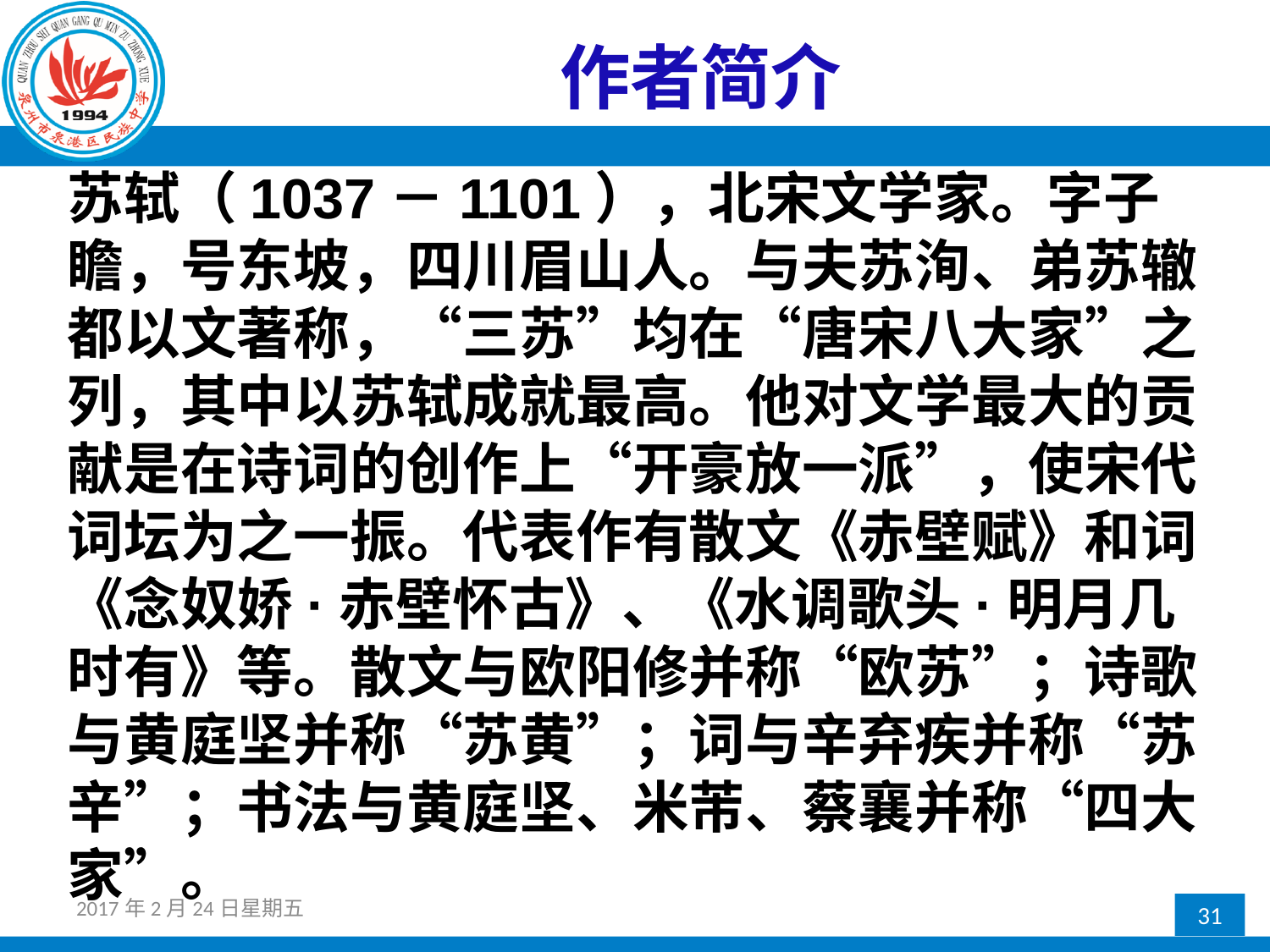

# 作者简介
苏轼（1037－1101），北宋文学家。字子瞻，号东坡，四川眉山人。与夫苏洵、弟苏辙都以文著称，“三苏”均在“唐宋八大家”之列，其中以苏轼成就最高。他对文学最大的贡献是在诗词的创作上“开豪放一派”，使宋代词坛为之一振。代表作有散文《赤壁赋》和词《念奴娇·赤壁怀古》、《水调歌头·明月几时有》等。散文与欧阳修并称“欧苏”；诗歌与黄庭坚并称“苏黄”；词与辛弃疾并称“苏辛”；书法与黄庭坚、米芾、蔡襄并称“四大家”。

2017年2月24日星期五